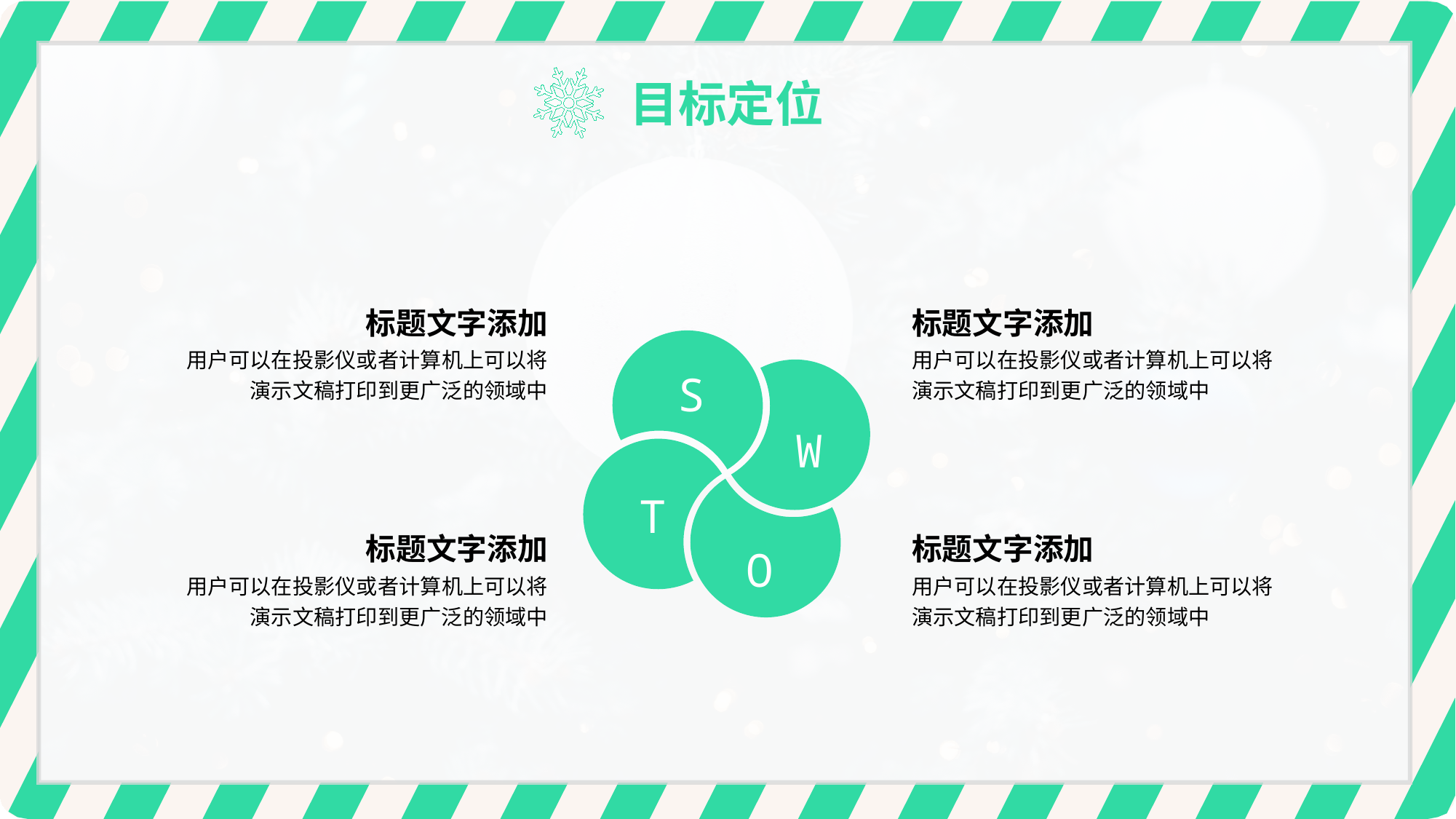

目标定位
标题文字添加
用户可以在投影仪或者计算机上可以将演示文稿打印到更广泛的领域中
标题文字添加
用户可以在投影仪或者计算机上可以将演示文稿打印到更广泛的领域中

S
W

T
O

标题文字添加
用户可以在投影仪或者计算机上可以将演示文稿打印到更广泛的领域中
标题文字添加
用户可以在投影仪或者计算机上可以将演示文稿打印到更广泛的领域中